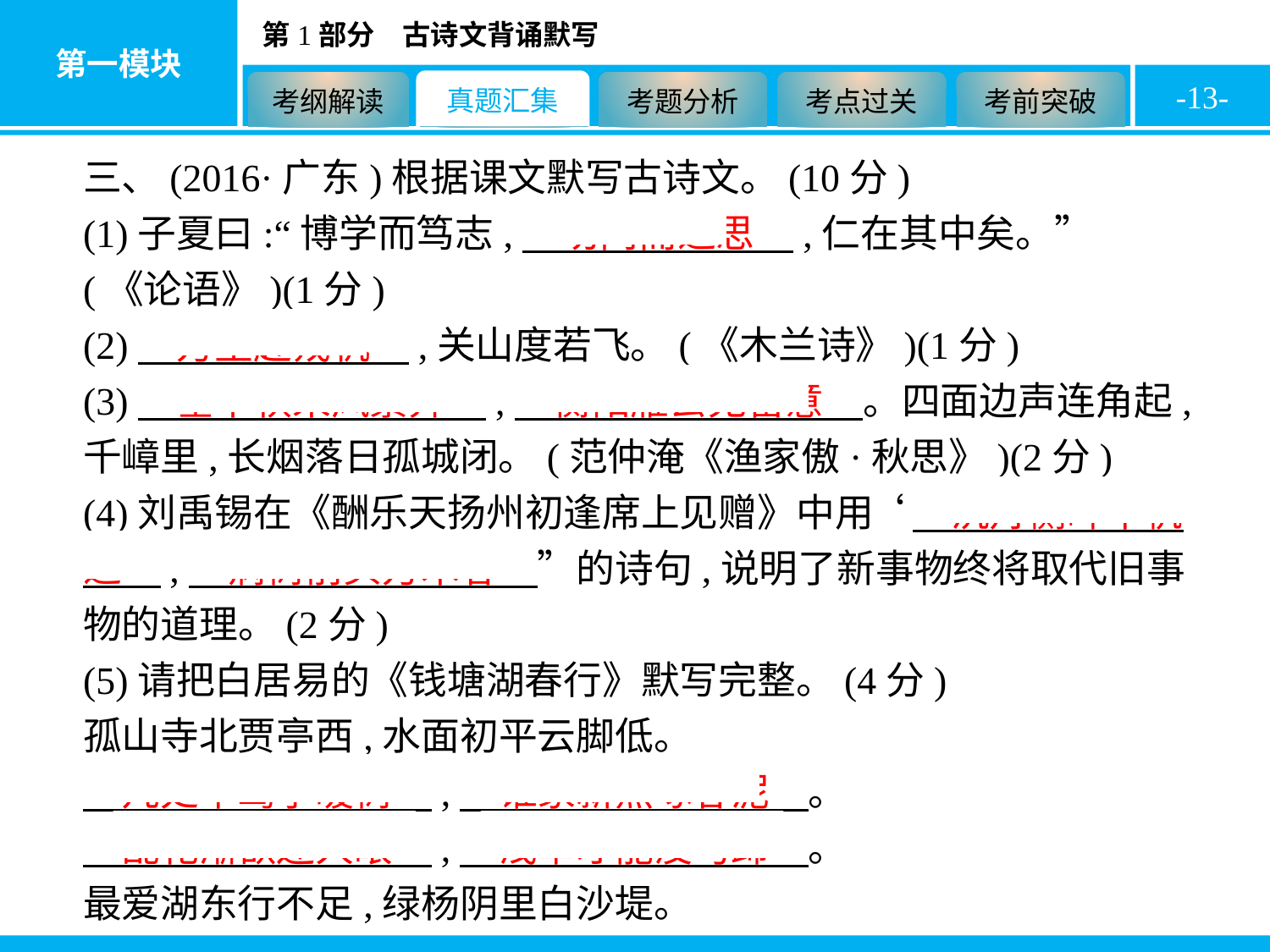

-13-
三、(2016·广东)根据课文默写古诗文。(10分)
(1)子夏曰:“博学而笃志,　切问而近思　,仁在其中矣。”(《论语》)(1分)
(2)　万里赴戎机　,关山度若飞。(《木兰诗》)(1分)
(3)　塞下秋来风景异　,　衡阳雁去无留意　。四面边声连角起,千嶂里,长烟落日孤城闭。(范仲淹《渔家傲·秋思》)(2分)
(4)刘禹锡在《酬乐天扬州初逢席上见赠》中用“　沉舟侧畔千帆过　,　病树前头万木春　”的诗句,说明了新事物终将取代旧事物的道理。(2分)
(5)请把白居易的《钱塘湖春行》默写完整。(4分)
孤山寺北贾亭西,水面初平云脚低。
　几处早莺争暖树　,　谁家新燕啄春泥　。
　乱花渐欲迷人眼　,　浅草才能没马蹄　。
最爱湖东行不足,绿杨阴里白沙堤。